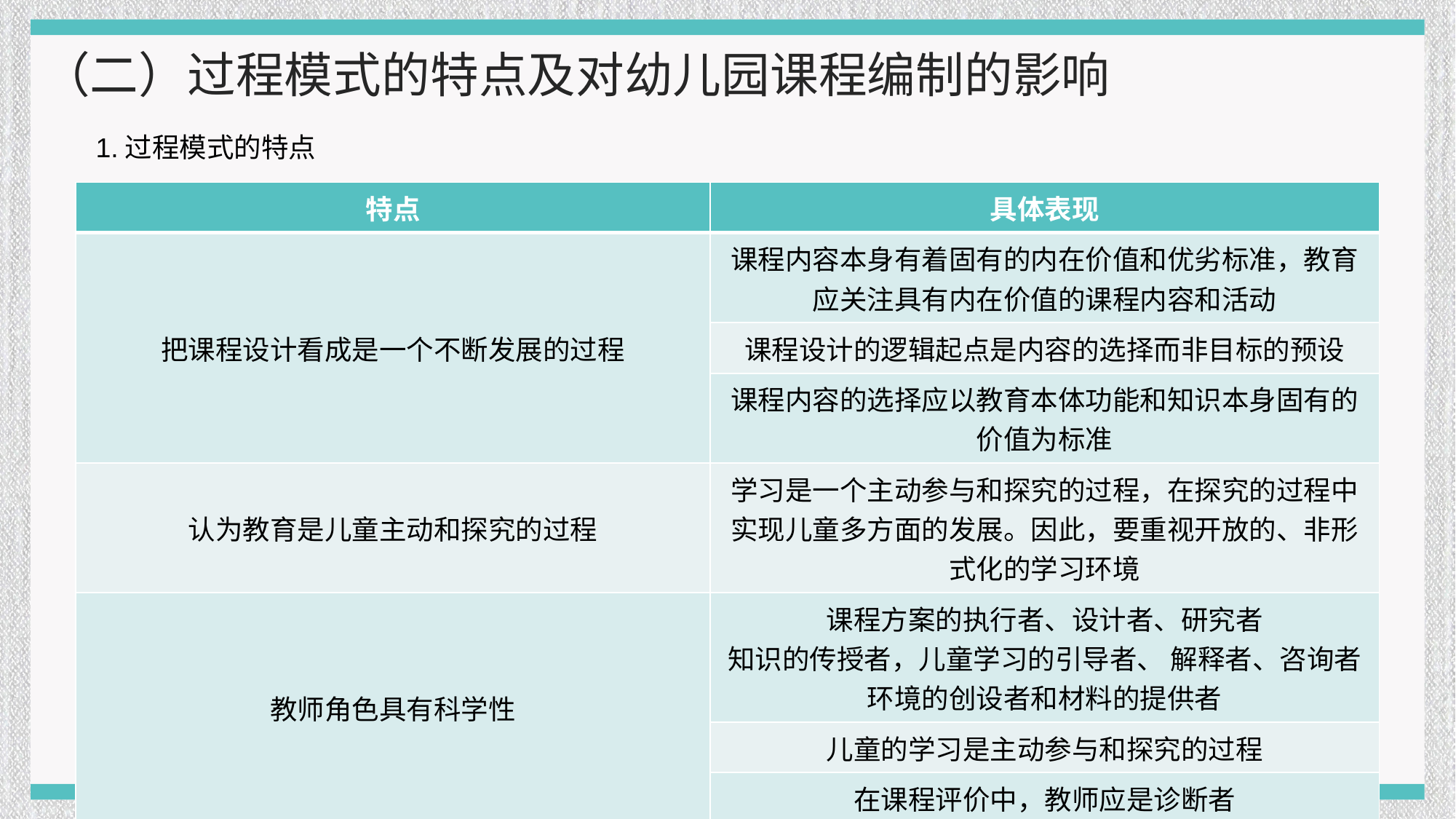

（二）过程模式的特点及对幼儿园课程编制的影响
1.过程模式的特点
| 特点 | 具体表现 |
| --- | --- |
| 把课程设计看成是一个不断发展的过程 | 课程内容本身有着固有的内在价值和优劣标准，教育 应关注具有内在价值的课程内容和活动 |
|  | 课程设计的逻辑起点是内容的选择而非目标的预设 |
|  | 课程内容的选择应以教育本体功能和知识本身固有的价值为标准 |
| 认为教育是儿童主动和探究的过程 | 学习是一个主动参与和探究的过程，在探究的过程中实现儿童多方面的发展。因此，要重视开放的、非形式化的学习环境 |
| 教师角色具有科学性 | 课程方案的执行者、设计者、研究者 知识的传授者，儿童学习的引导者、 解释者、咨询者环境的创设者和材料的提供者 |
|  | 儿童的学习是主动参与和探究的过程 |
|  | 在课程评价中，教师应是诊断者 |